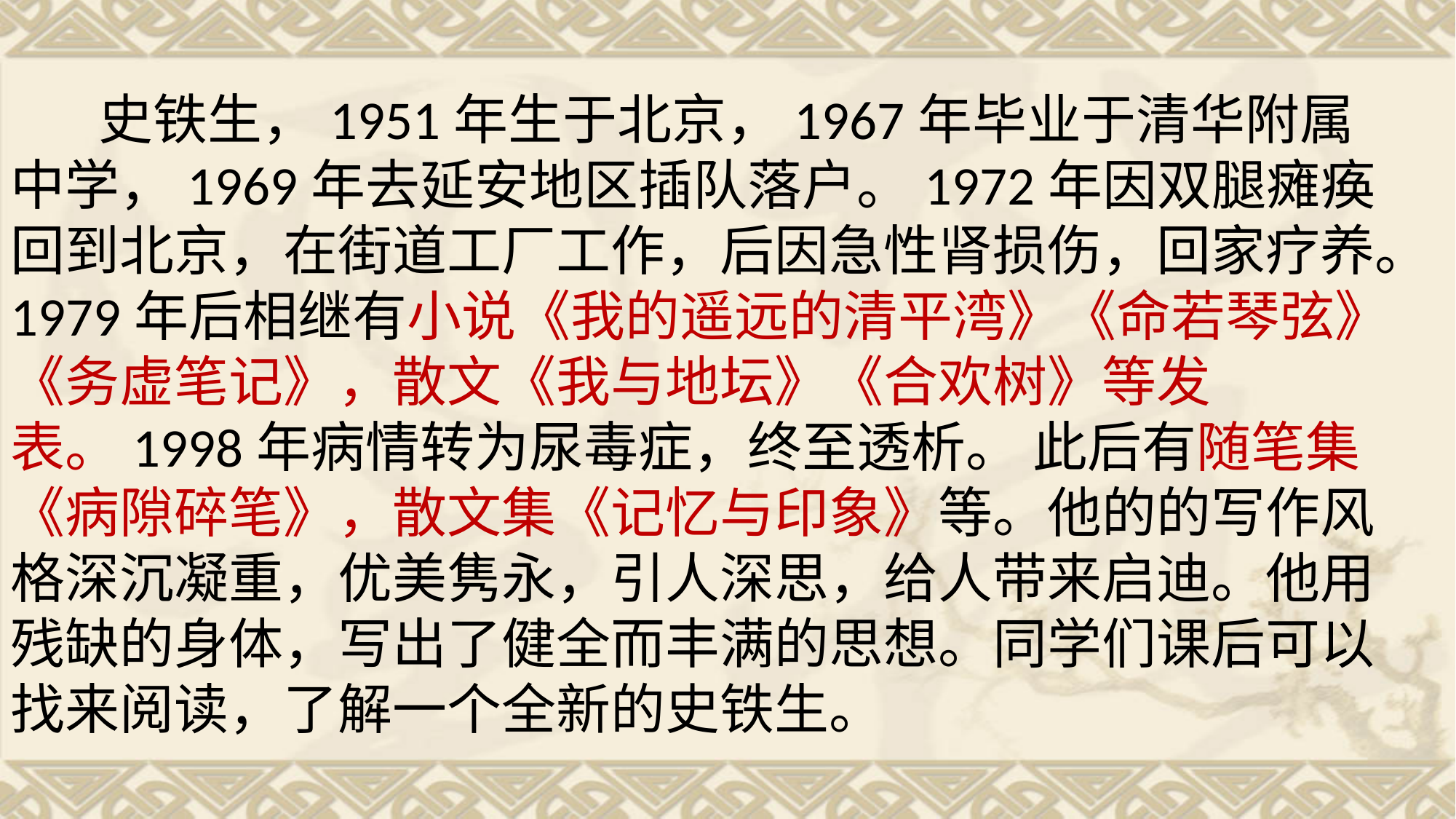

史铁生，1951年生于北京，1967年毕业于清华附属中学，1969年去延安地区插队落户。1972年因双腿瘫痪回到北京，在街道工厂工作，后因急性肾损伤，回家疗养。1979年后相继有小说《我的遥远的清平湾》《命若琴弦》 《务虚笔记》，散文《我与地坛》《合欢树》等发表。1998年病情转为尿毒症，终至透析。 此后有随笔集《病隙碎笔》，散文集《记忆与印象》等。他的的写作风格深沉凝重，优美隽永，引人深思，给人带来启迪。他用残缺的身体，写出了健全而丰满的思想。同学们课后可以找来阅读，了解一个全新的史铁生。